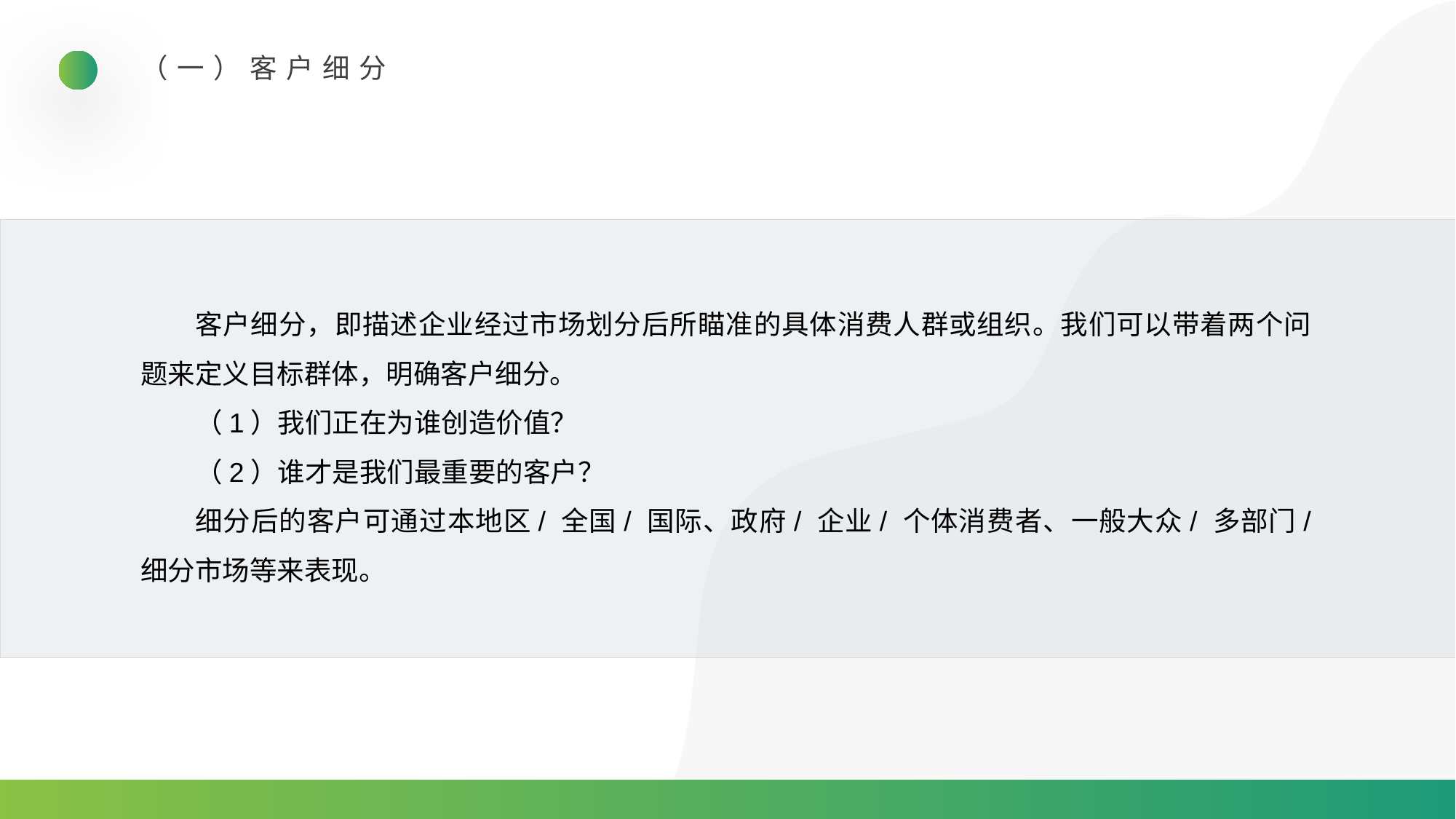

（一）客户细分

客户细分，即描述企业经过市场划分后所瞄准的具体消费人群或组织。我们可以带着两个问题来定义目标群体，明确客户细分。
（1）我们正在为谁创造价值？
（2）谁才是我们最重要的客户？
细分后的客户可通过本地区/ 全国/ 国际、政府/ 企业/ 个体消费者、一般大众/ 多部门/ 细分市场等来表现。